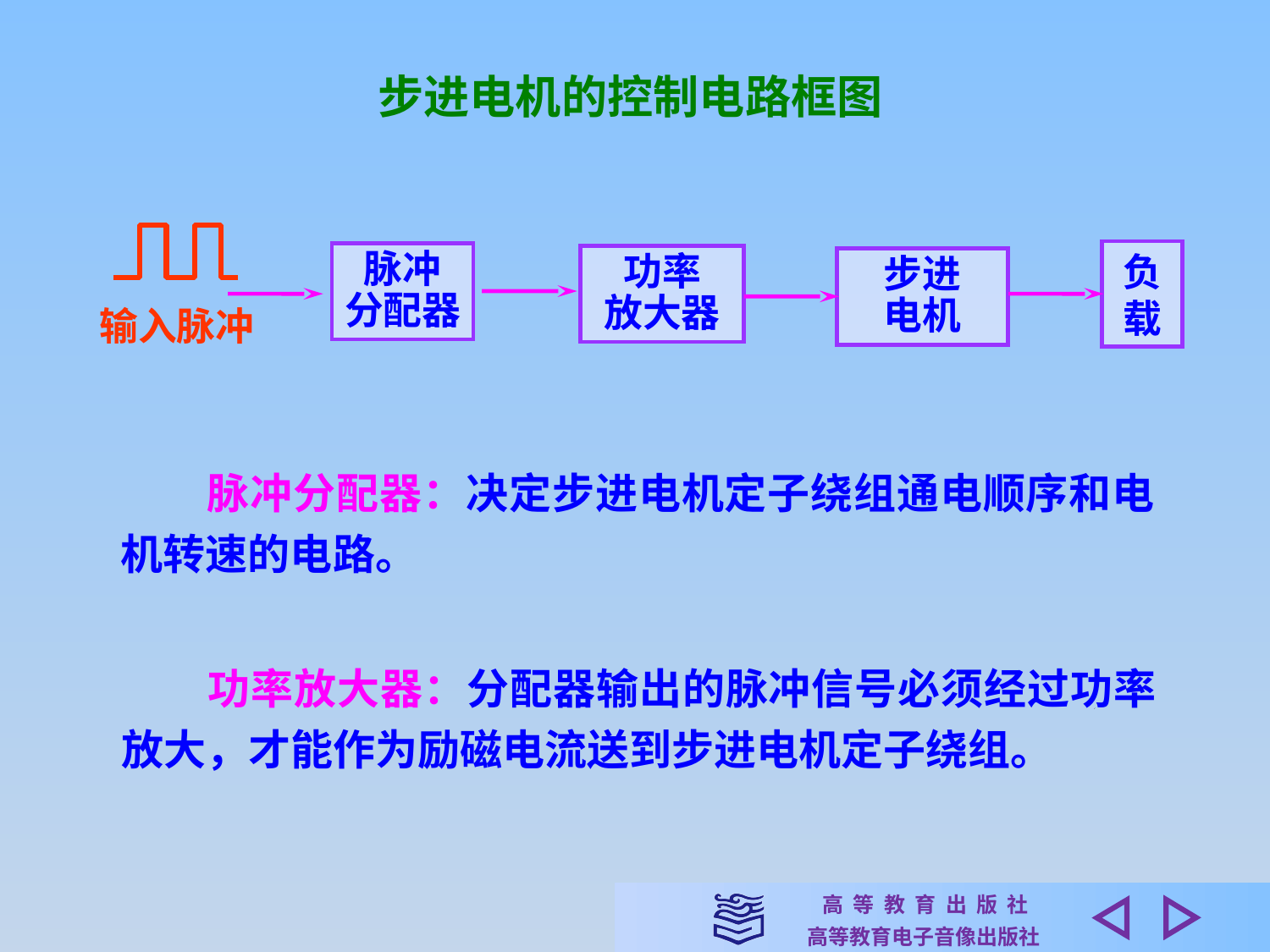

步进电机的控制电路框图

负载
脉冲
分配器
功率
放大器
步进
电机

输入脉冲
　　脉冲分配器：决定步进电机定子绕组通电顺序和电机转速的电路。
　　功率放大器：分配器输出的脉冲信号必须经过功率放大，才能作为励磁电流送到步进电机定子绕组。